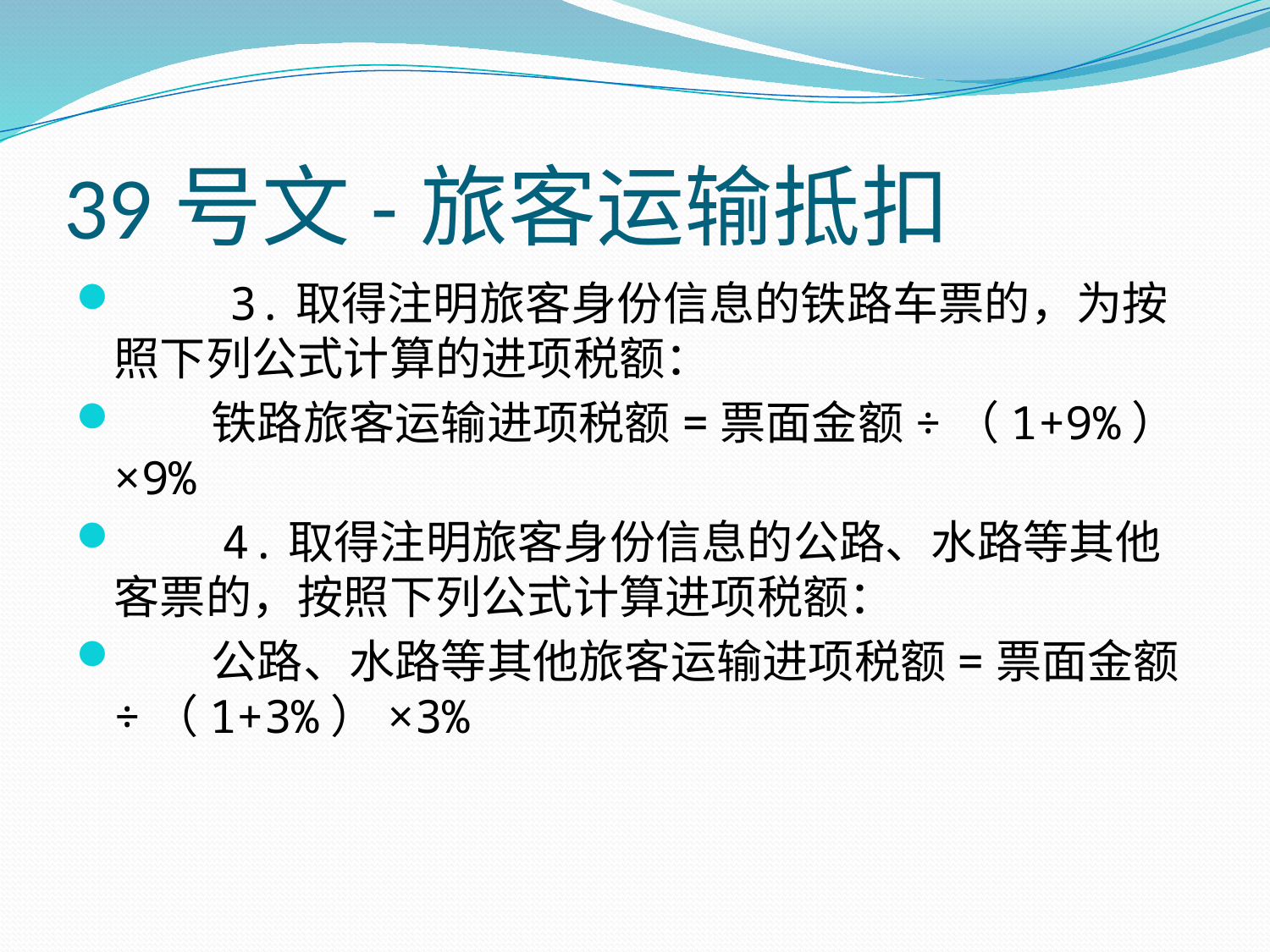

# 39号文-旅客运输抵扣
    3.取得注明旅客身份信息的铁路车票的，为按照下列公式计算的进项税额：
　　铁路旅客运输进项税额=票面金额÷（1+9%）×9%
　　4.取得注明旅客身份信息的公路、水路等其他客票的，按照下列公式计算进项税额：
　　公路、水路等其他旅客运输进项税额=票面金额÷（1+3%）×3%